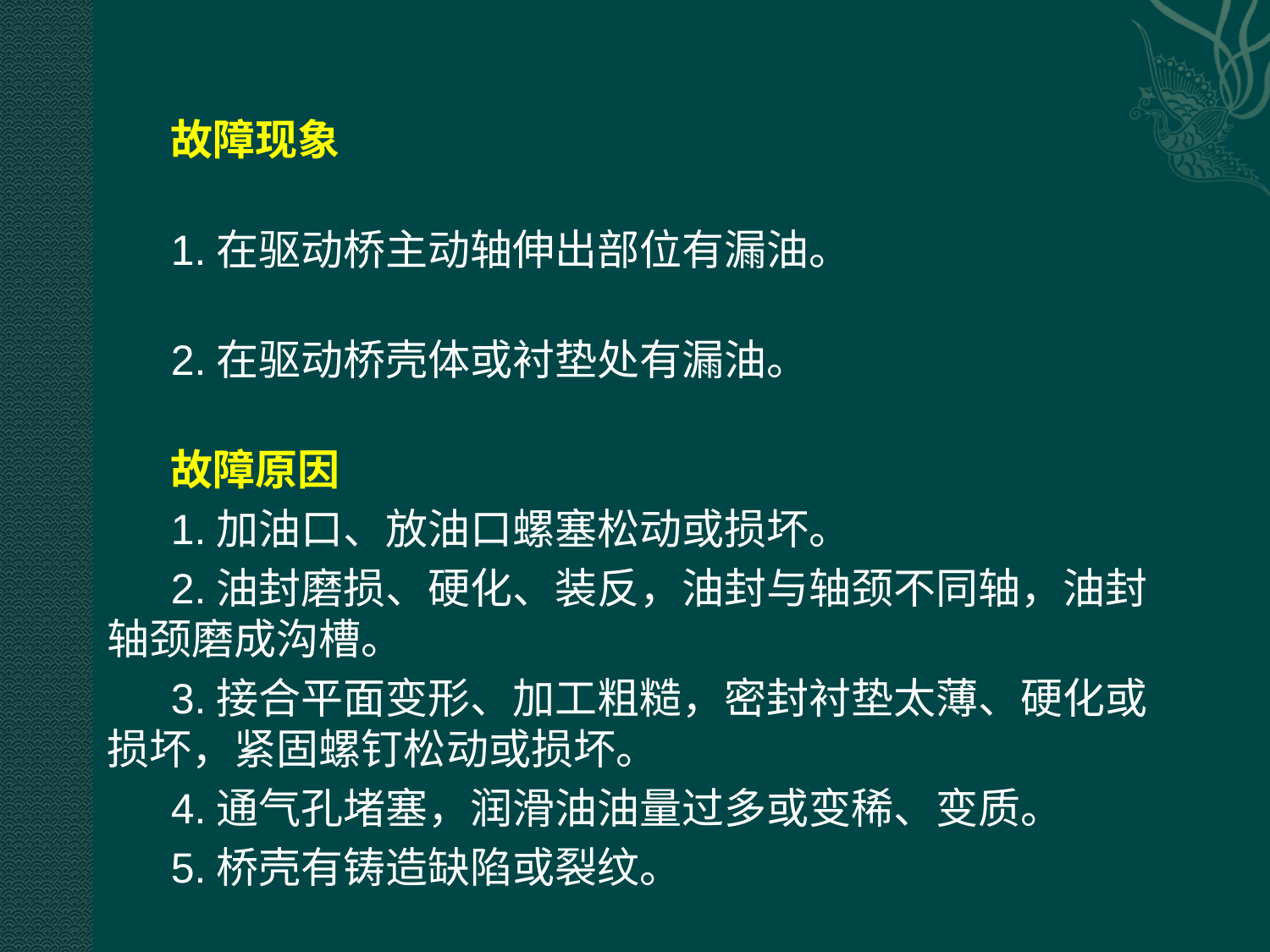

故障现象
1.在驱动桥主动轴伸出部位有漏油。
2.在驱动桥壳体或衬垫处有漏油。
故障原因
1.加油口、放油口螺塞松动或损坏。
2.油封磨损、硬化、装反，油封与轴颈不同轴，油封轴颈磨成沟槽。
3.接合平面变形、加工粗糙，密封衬垫太薄、硬化或损坏，紧固螺钉松动或损坏。
4.通气孔堵塞，润滑油油量过多或变稀、变质。
5.桥壳有铸造缺陷或裂纹。